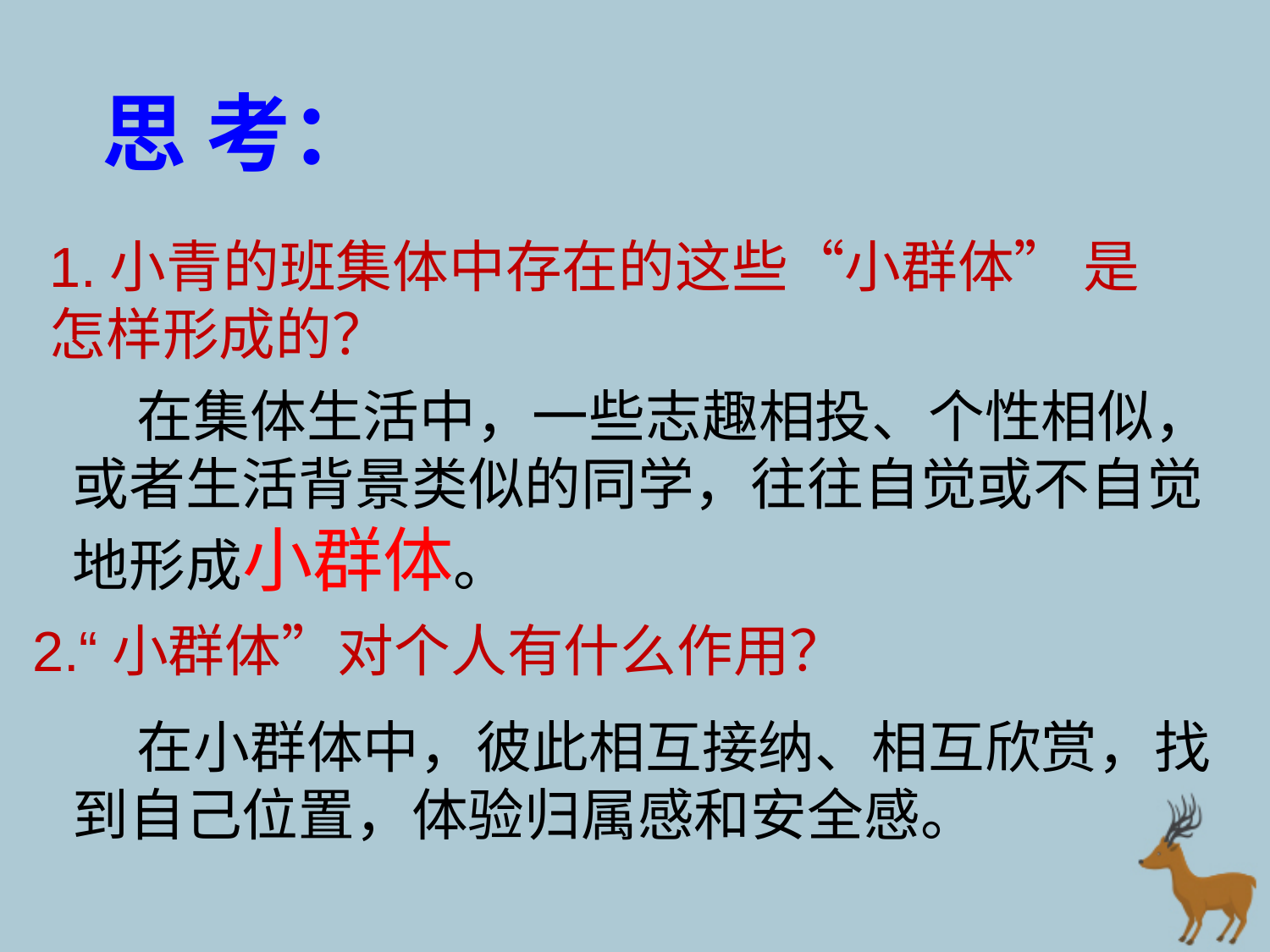

思 考：
1.小青的班集体中存在的这些“小群体” 是怎样形成的？
    在集体生活中，一些志趣相投、个性相似，或者生活背景类似的同学，往往自觉或不自觉地形成小群体。
2.“小群体”对个人有什么作用？
    在小群体中，彼此相互接纳、相互欣赏，找到自己位置，体验归属感和安全感。